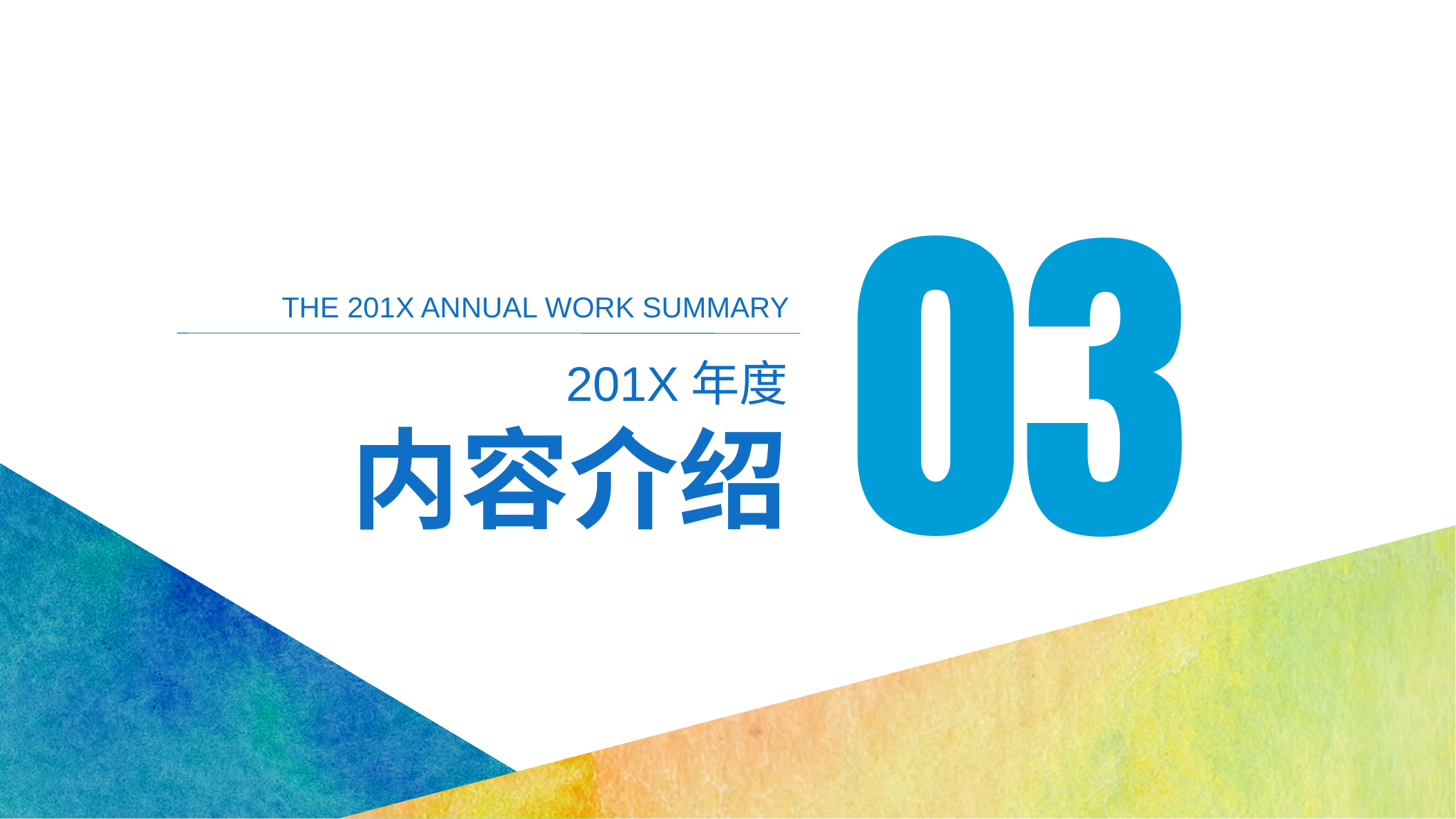

03
THE 201X ANNUAL WORK SUMMARY

201X年度
内容介绍